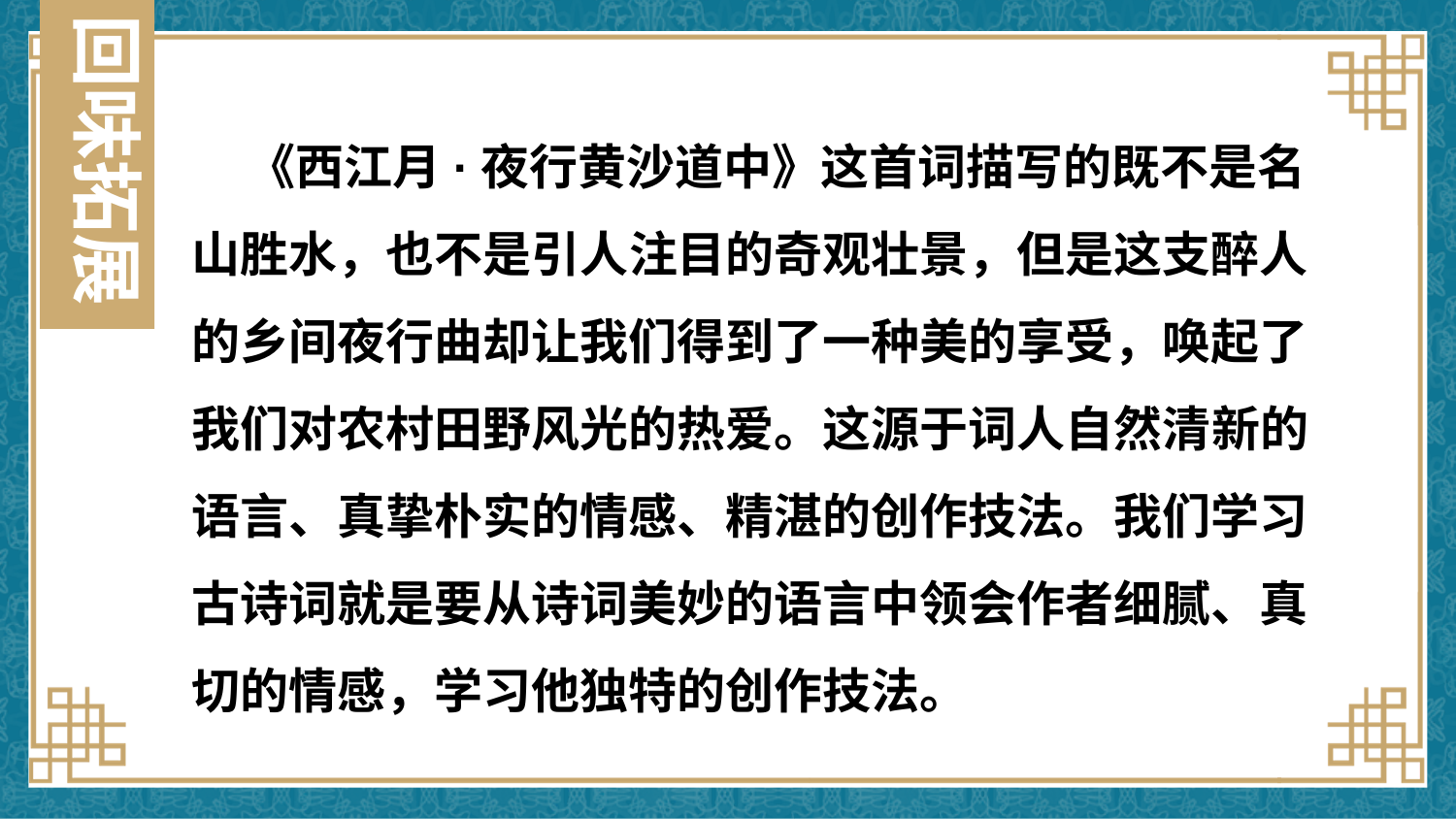

回味拓展
    《西江月·夜行黄沙道中》这首词描写的既不是名山胜水，也不是引人注目的奇观壮景，但是这支醉人的乡间夜行曲却让我们得到了一种美的享受，唤起了我们对农村田野风光的热爱。这源于词人自然清新的语言、真挚朴实的情感、精湛的创作技法。我们学习古诗词就是要从诗词美妙的语言中领会作者细腻、真切的情感，学习他独特的创作技法。